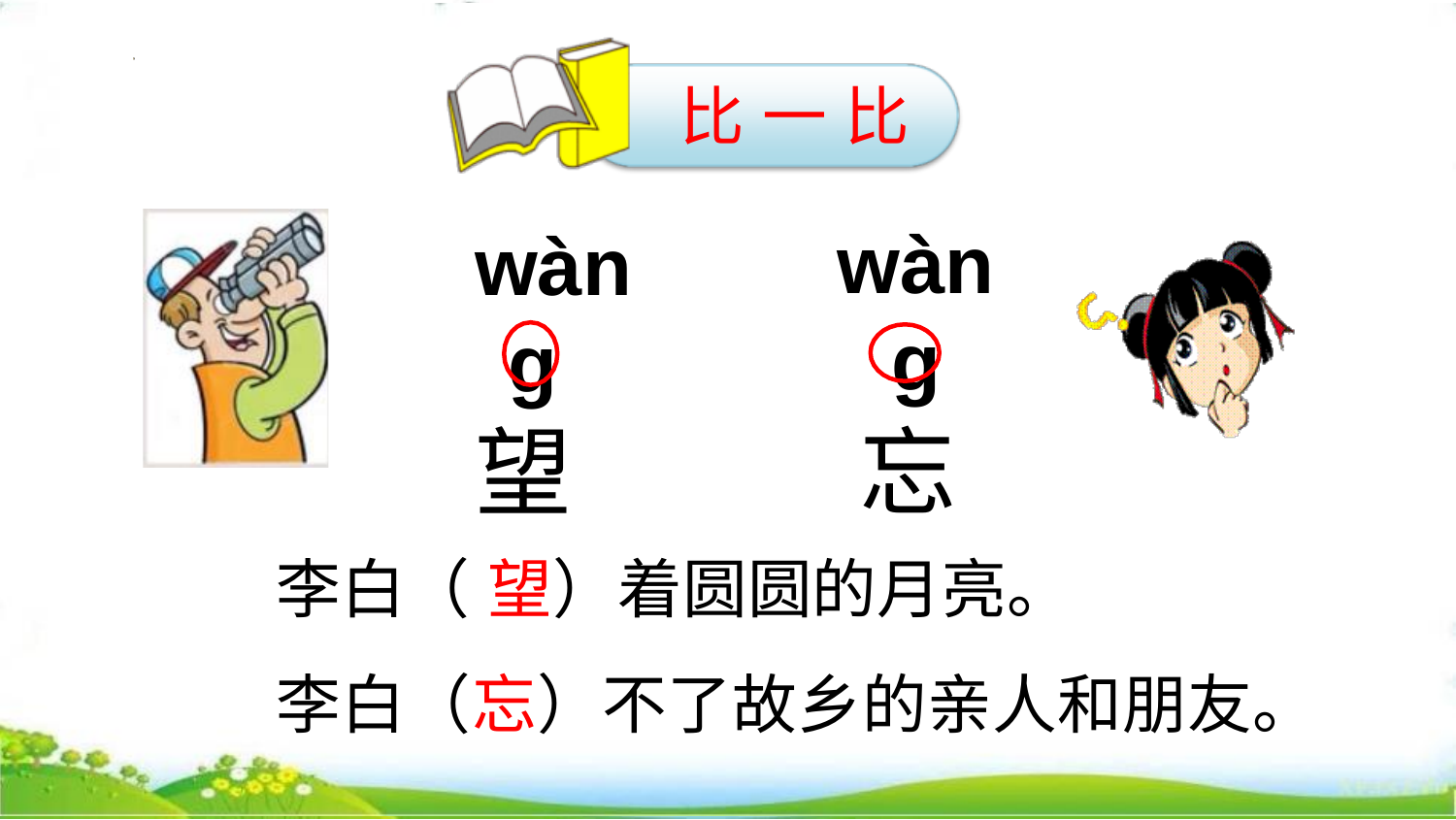

比 一 比

# wànɡ
忘
wànɡ
望

李白（ 望）着圆圆的月亮。
李白（忘）不了故乡的亲人和朋友。